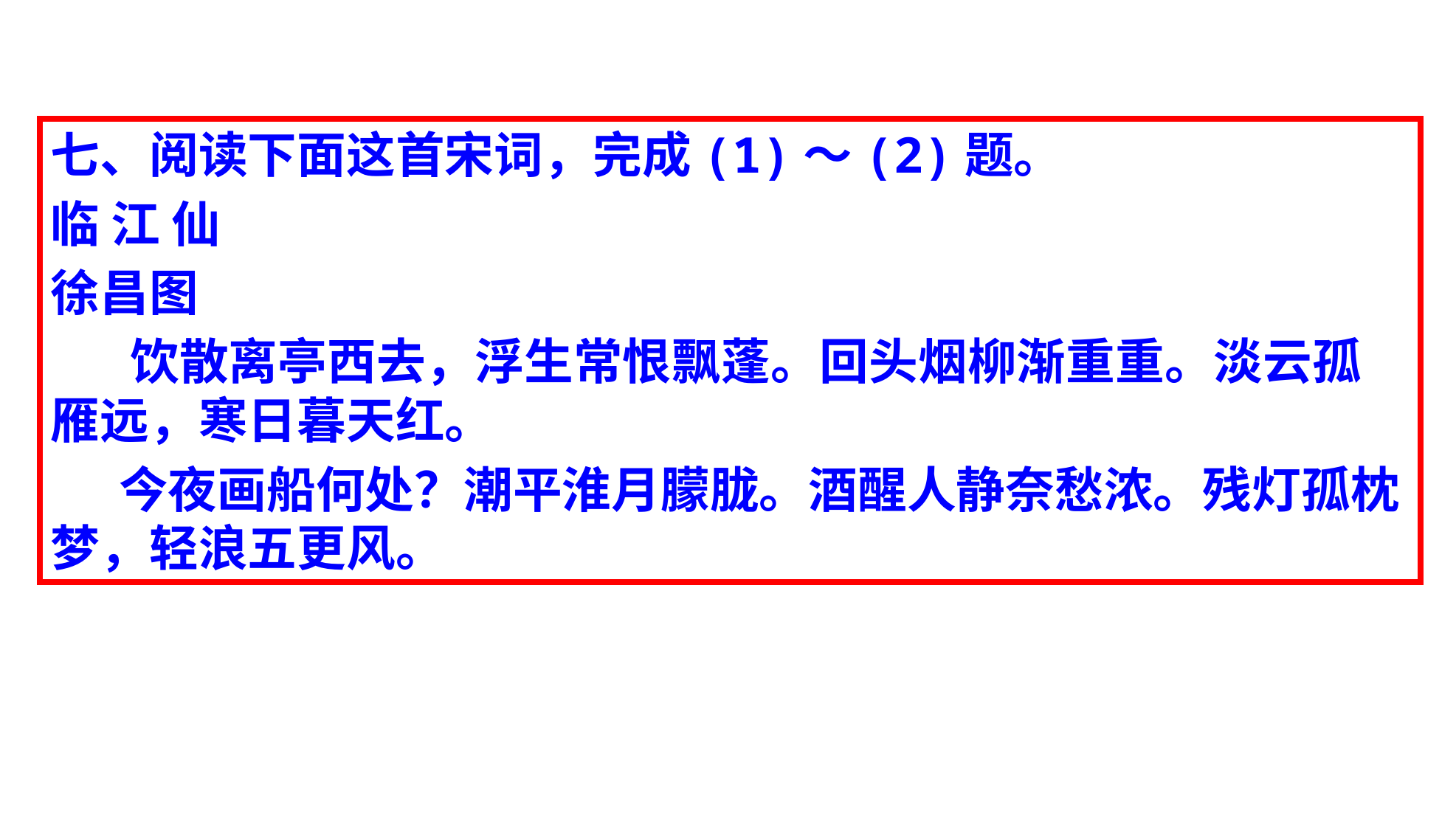

七、阅读下面这首宋词，完成(1)～(2)题。
临 江 仙
徐昌图
      饮散离亭西去，浮生常恨飘蓬。回头烟柳渐重重。淡云孤雁远，寒日暮天红。
     今夜画船何处？潮平淮月朦胧。酒醒人静奈愁浓。残灯孤枕梦，轻浪五更风。